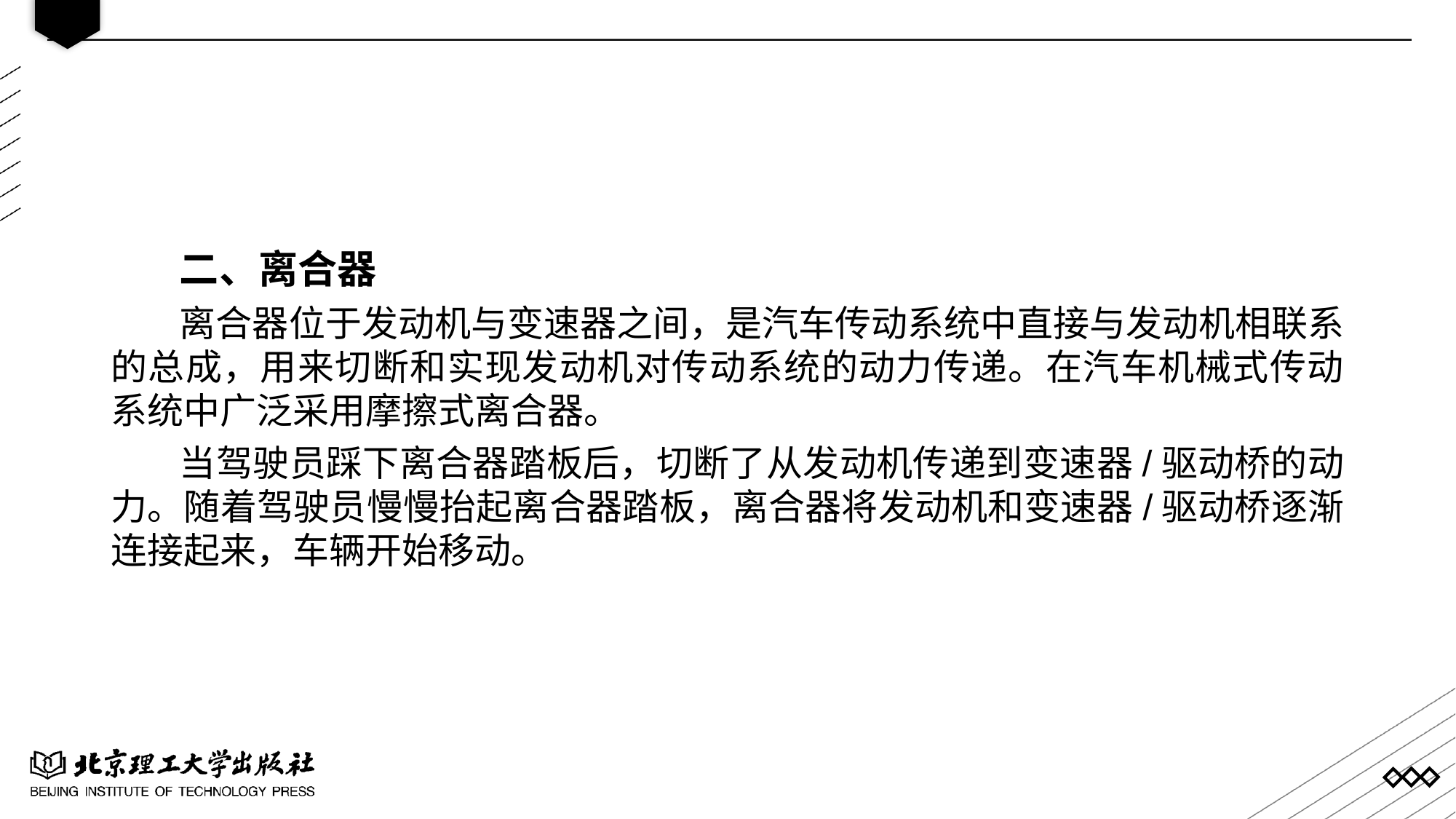

二、离合器
离合器位于发动机与变速器之间，是汽车传动系统中直接与发动机相联系的总成，用来切断和实现发动机对传动系统的动力传递。在汽车机械式传动系统中广泛采用摩擦式离合器。
当驾驶员踩下离合器踏板后，切断了从发动机传递到变速器/驱动桥的动力。随着驾驶员慢慢抬起离合器踏板，离合器将发动机和变速器/驱动桥逐渐连接起来，车辆开始移动。